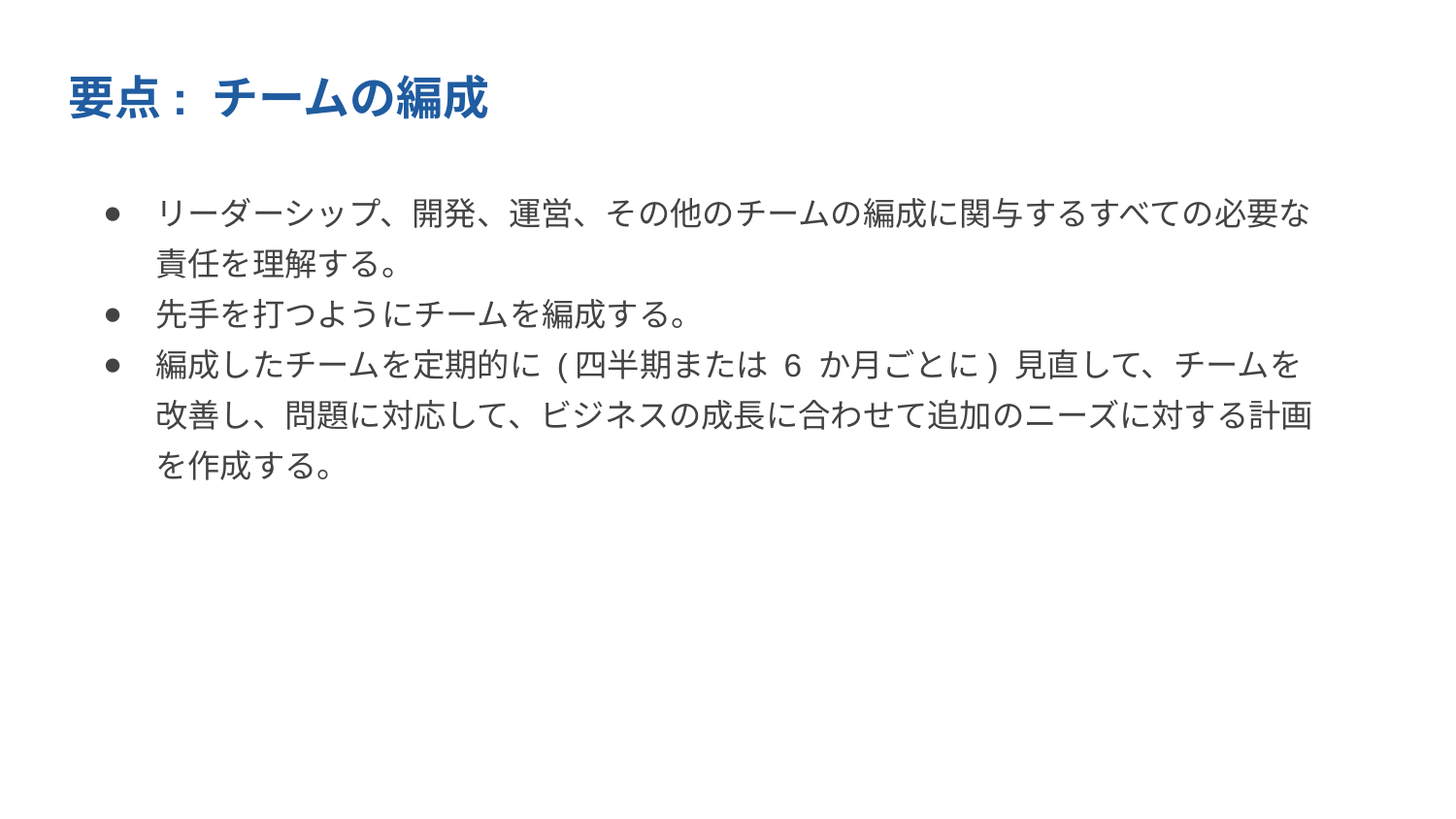

要点: チームの編成
リーダーシップ、開発、運営、その他のチームの編成に関与するすべての必要な責任を理解する。
先手を打つようにチームを編成する。
編成したチームを定期的に (四半期または 6 か月ごとに) 見直して、チームを改善し、問題に対応して、ビジネスの成長に合わせて追加のニーズに対する計画を作成する。